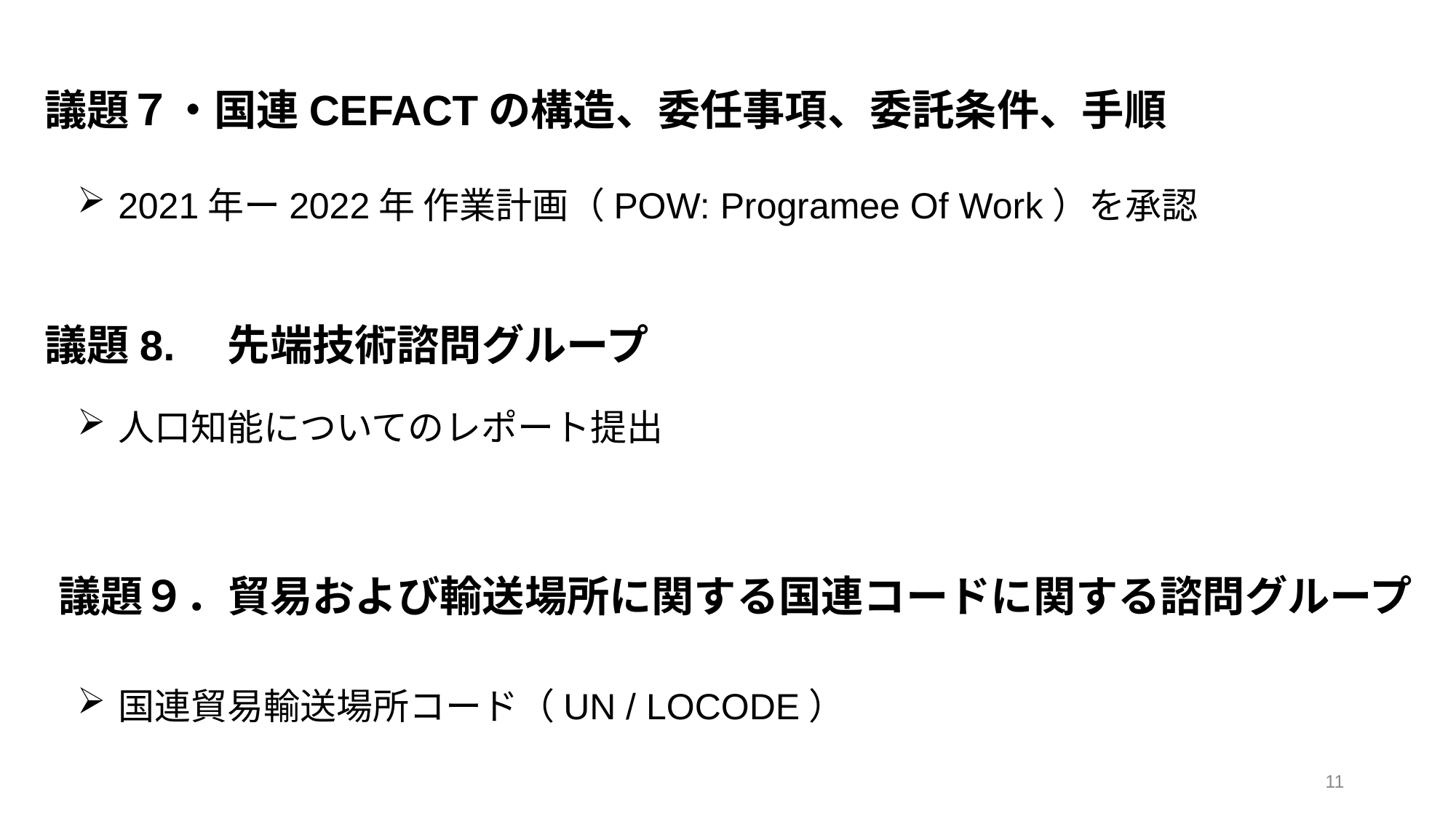

議題７・国連CEFACTの構造、委任事項、委託条件、手順
2021年ー2022年 作業計画（POW: Programee Of Work）を承認

議題8.　先端技術諮問グループ

人口知能についてのレポート提出

議題９．貿易および輸送場所に関する国連コードに関する諮問グループ

国連貿易輸送場所コード（UN / LOCODE）
11